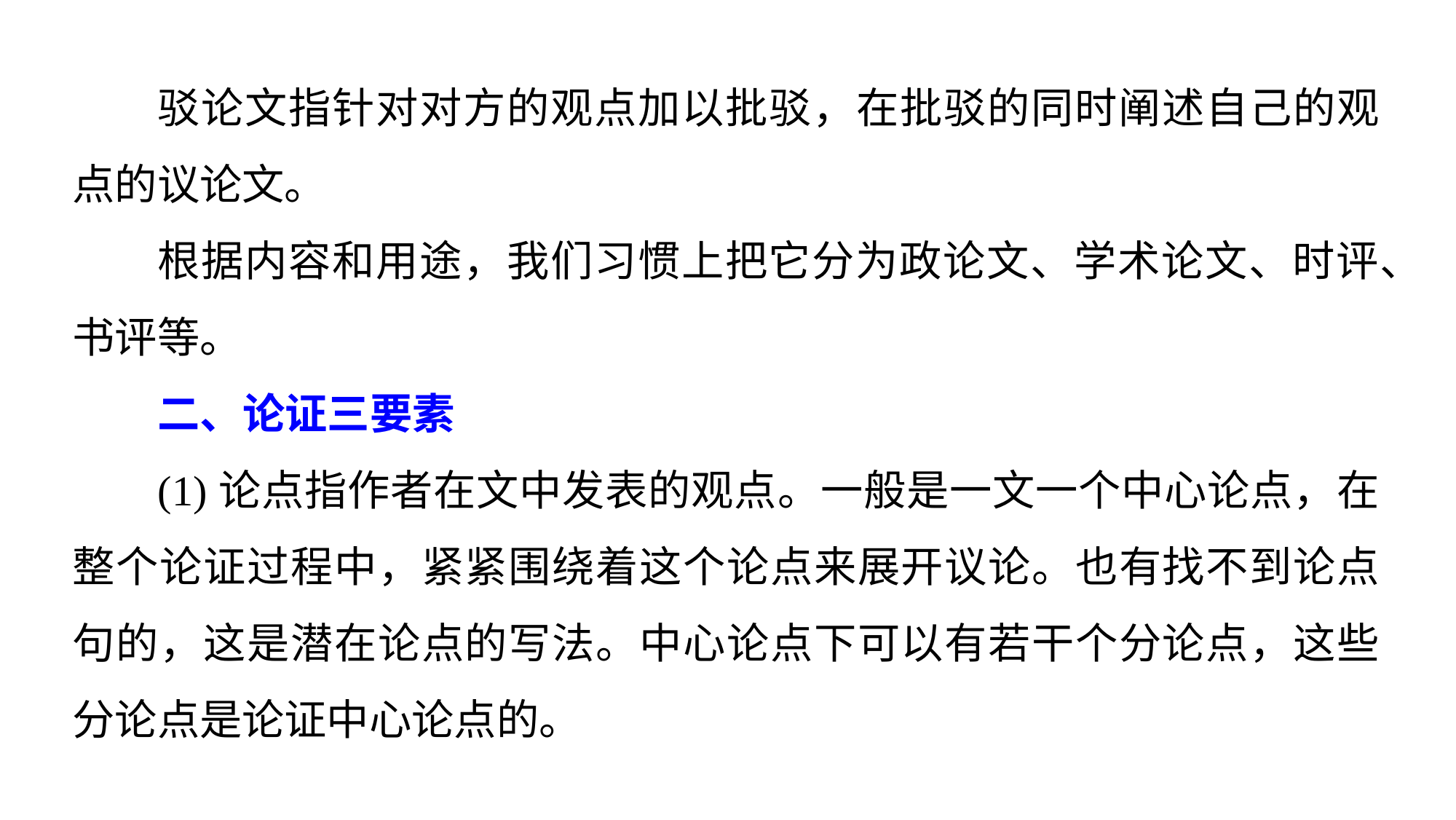

驳论文指针对对方的观点加以批驳，在批驳的同时阐述自己的观点的议论文。
根据内容和用途，我们习惯上把它分为政论文、学术论文、时评、书评等。
二、论证三要素
(1)论点指作者在文中发表的观点。一般是一文一个中心论点，在整个论证过程中，紧紧围绕着这个论点来展开议论。也有找不到论点句的，这是潜在论点的写法。中心论点下可以有若干个分论点，这些分论点是论证中心论点的。